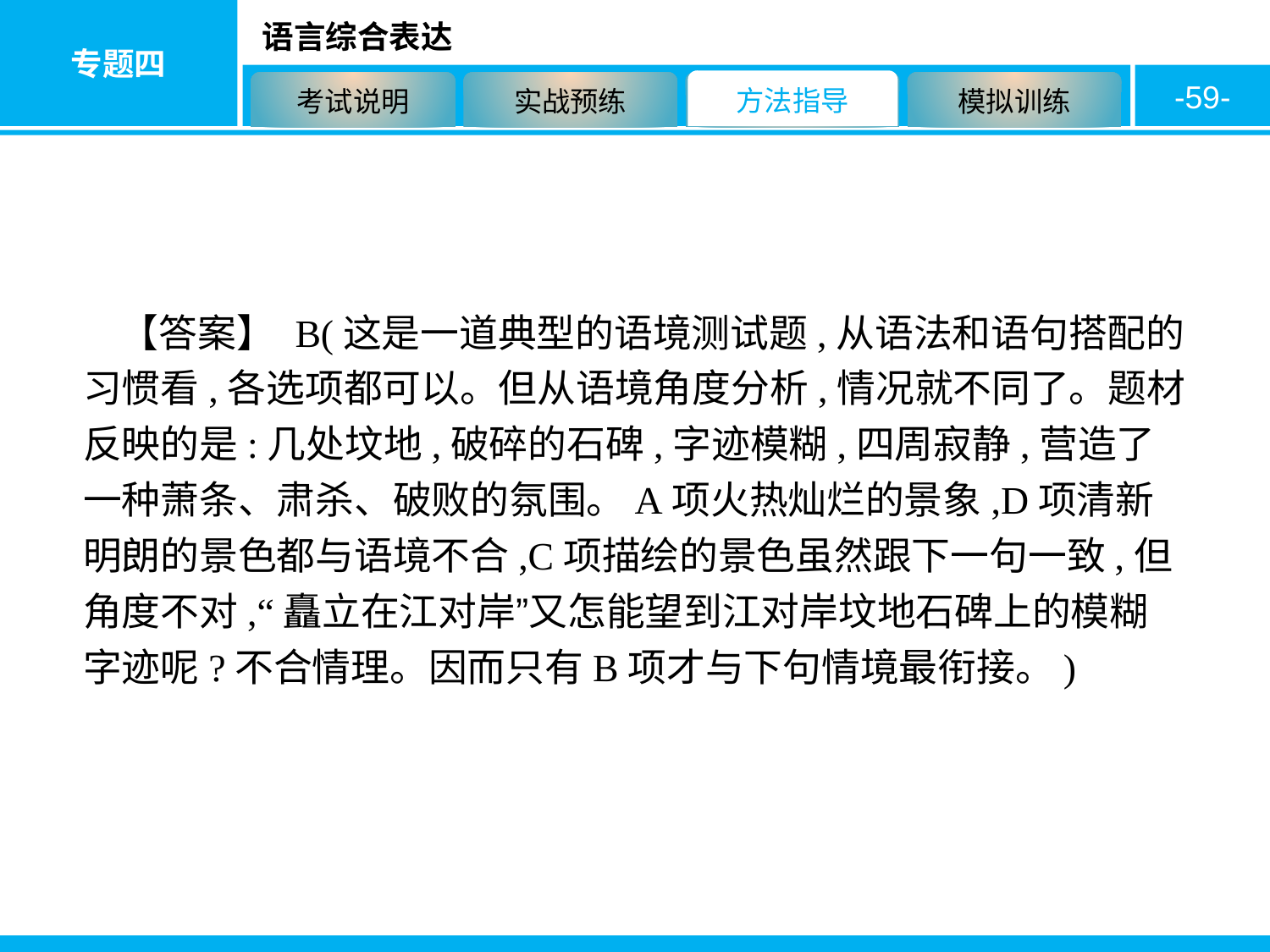

-59-
【答案】 B(这是一道典型的语境测试题,从语法和语句搭配的习惯看,各选项都可以。但从语境角度分析,情况就不同了。题材反映的是:几处坟地,破碎的石碑,字迹模糊,四周寂静,营造了一种萧条、肃杀、破败的氛围。A项火热灿烂的景象,D项清新明朗的景色都与语境不合,C项描绘的景色虽然跟下一句一致,但角度不对,“矗立在江对岸”又怎能望到江对岸坟地石碑上的模糊字迹呢?不合情理。因而只有B项才与下句情境最衔接。)